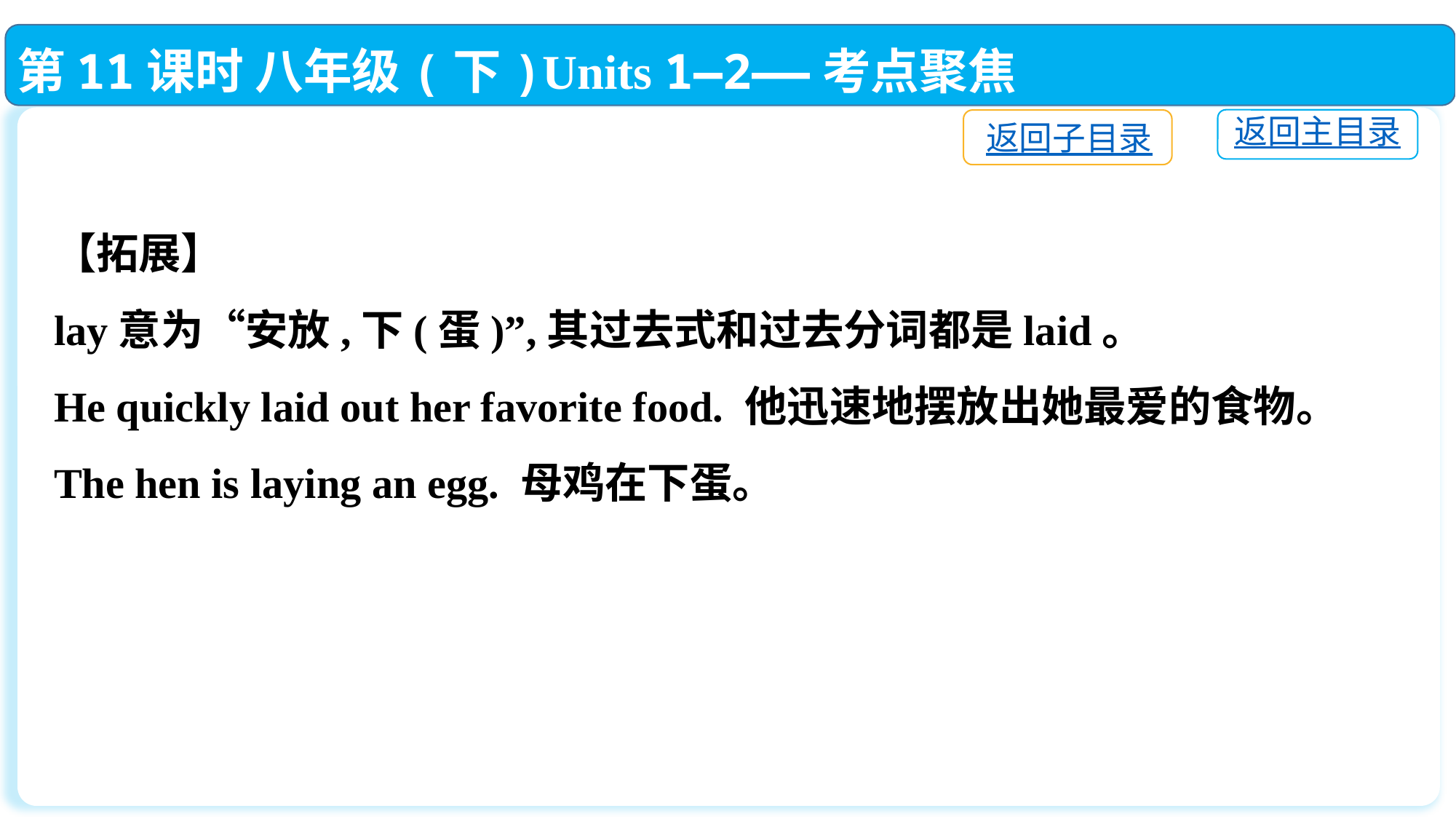

第11课时 八年级(下)Units 1—2——考点聚焦

返回主目录

返回子目录
【拓展】
lay意为“安放,下(蛋)”,其过去式和过去分词都是laid。
He quickly laid out her favorite food. 他迅速地摆放出她最爱的食物。
The hen is laying an egg. 母鸡在下蛋。